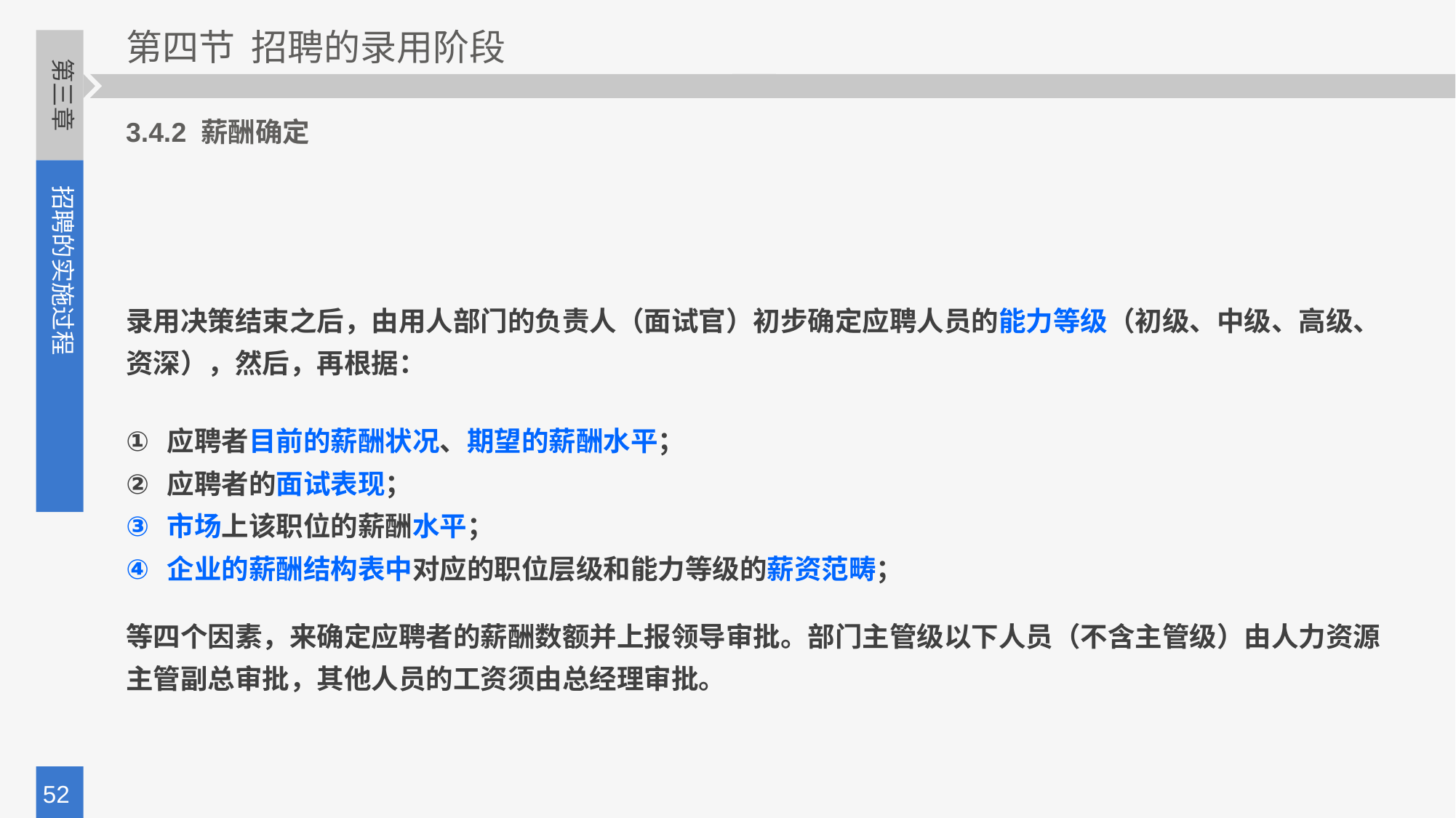

3.4.2 薪酬确定
录用决策结束之后，由用人部门的负责人（面试官）初步确定应聘人员的能力等级（初级、中级、高级、资深），然后，再根据：
应聘者目前的薪酬状况、期望的薪酬水平；
应聘者的面试表现；
市场上该职位的薪酬水平；
企业的薪酬结构表中对应的职位层级和能力等级的薪资范畴；
等四个因素，来确定应聘者的薪酬数额并上报领导审批。部门主管级以下人员（不含主管级）由人力资源主管副总审批，其他人员的工资须由总经理审批。